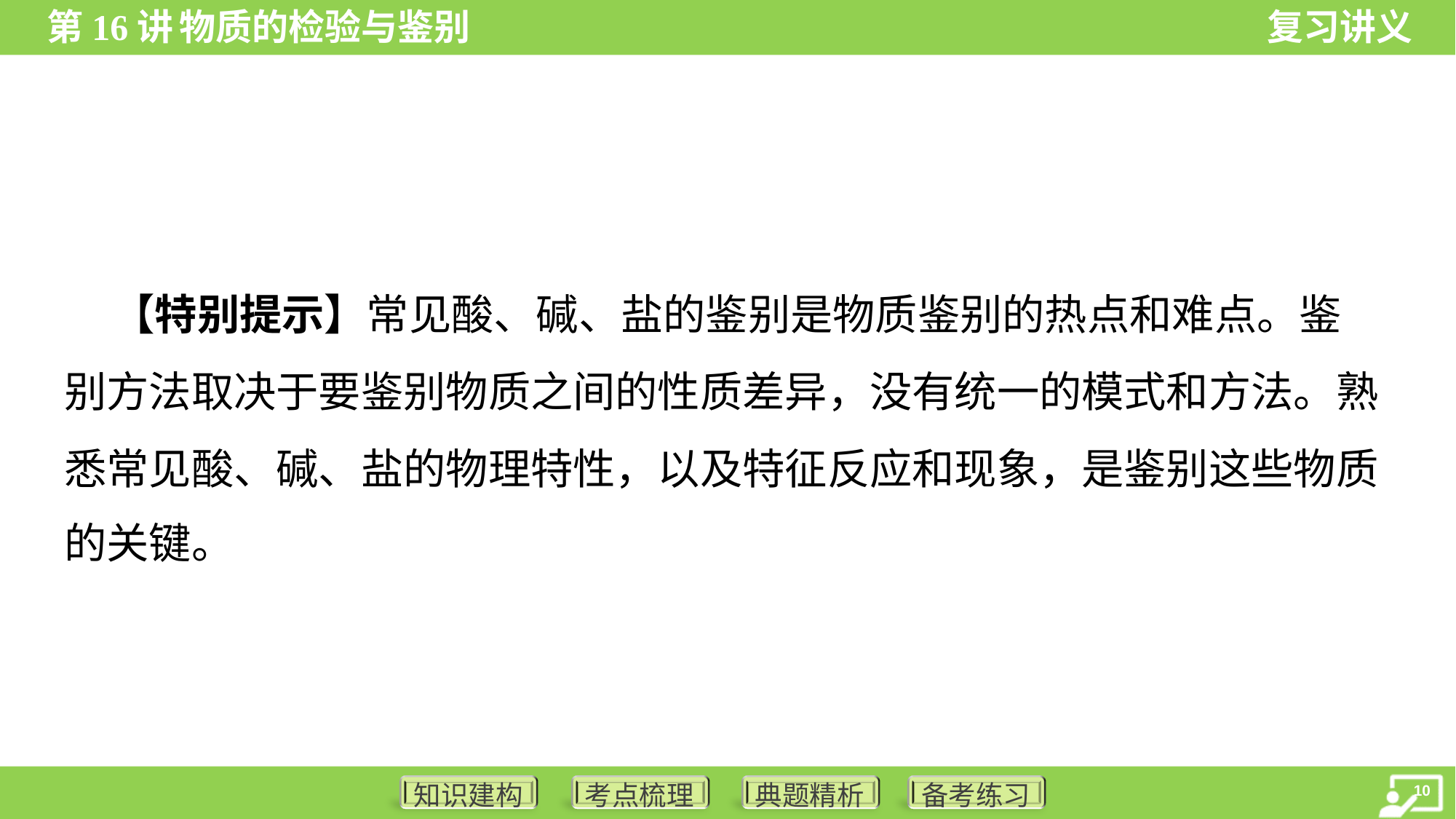

【特别提示】常见酸、碱、盐的鉴别是物质鉴别的热点和难点。鉴
别方法取决于要鉴别物质之间的性质差异，没有统一的模式和方法。熟
悉常见酸、碱、盐的物理特性，以及特征反应和现象，是鉴别这些物质
的关键。